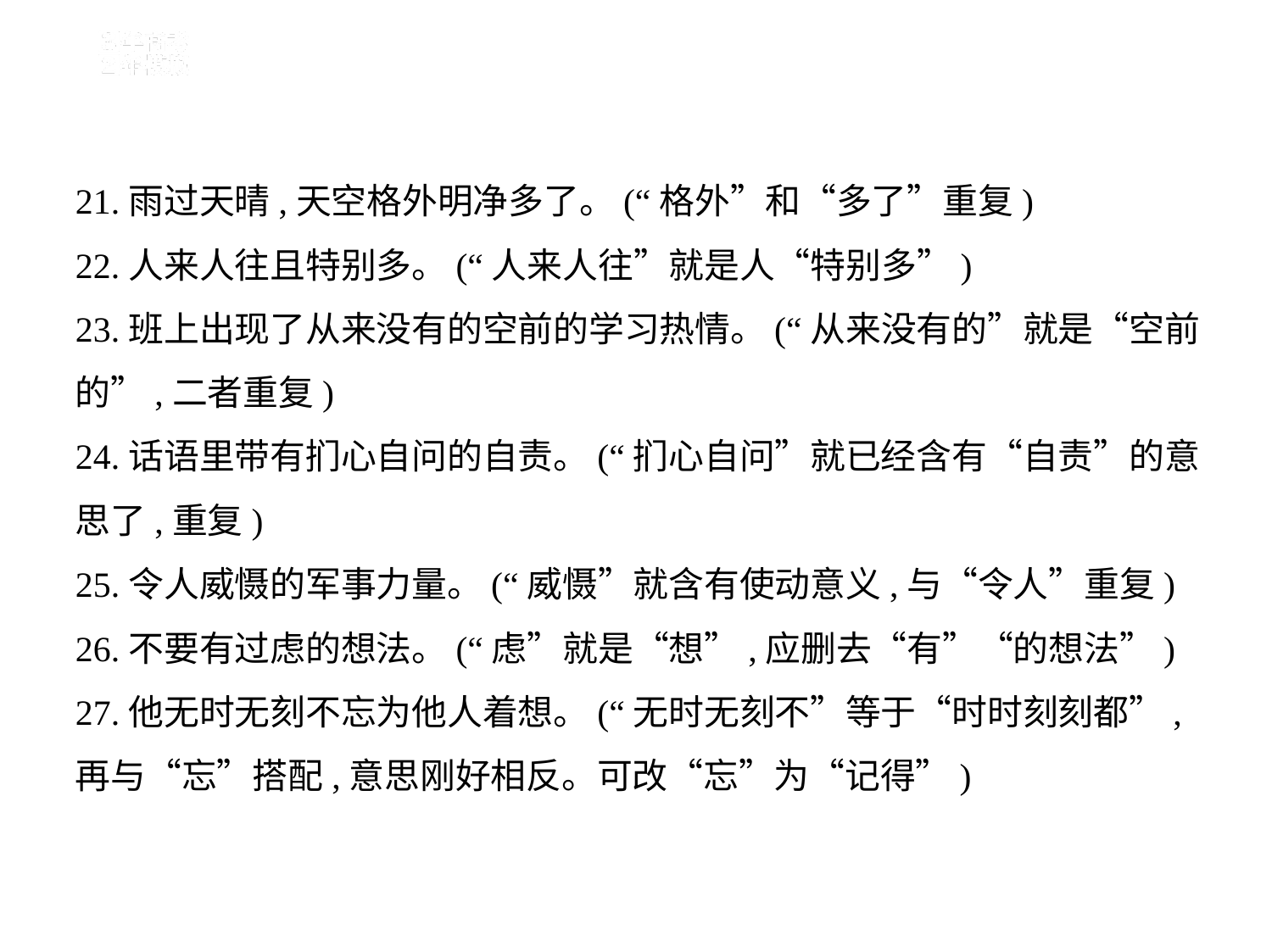

21.雨过天晴,天空格外明净多了。(“格外”和“多了”重复)
22.人来人往且特别多。(“人来人往”就是人“特别多”)
23.班上出现了从来没有的空前的学习热情。(“从来没有的”就是“空前
的”,二者重复)
24.话语里带有扪心自问的自责。(“扪心自问”就已经含有“自责”的意
思了,重复)
25.令人威慑的军事力量。(“威慑”就含有使动意义,与“令人”重复)
26.不要有过虑的想法。(“虑”就是“想”,应删去“有”“的想法”)
27.他无时无刻不忘为他人着想。(“无时无刻不”等于“时时刻刻都”,
再与“忘”搭配,意思刚好相反。可改“忘”为“记得”)